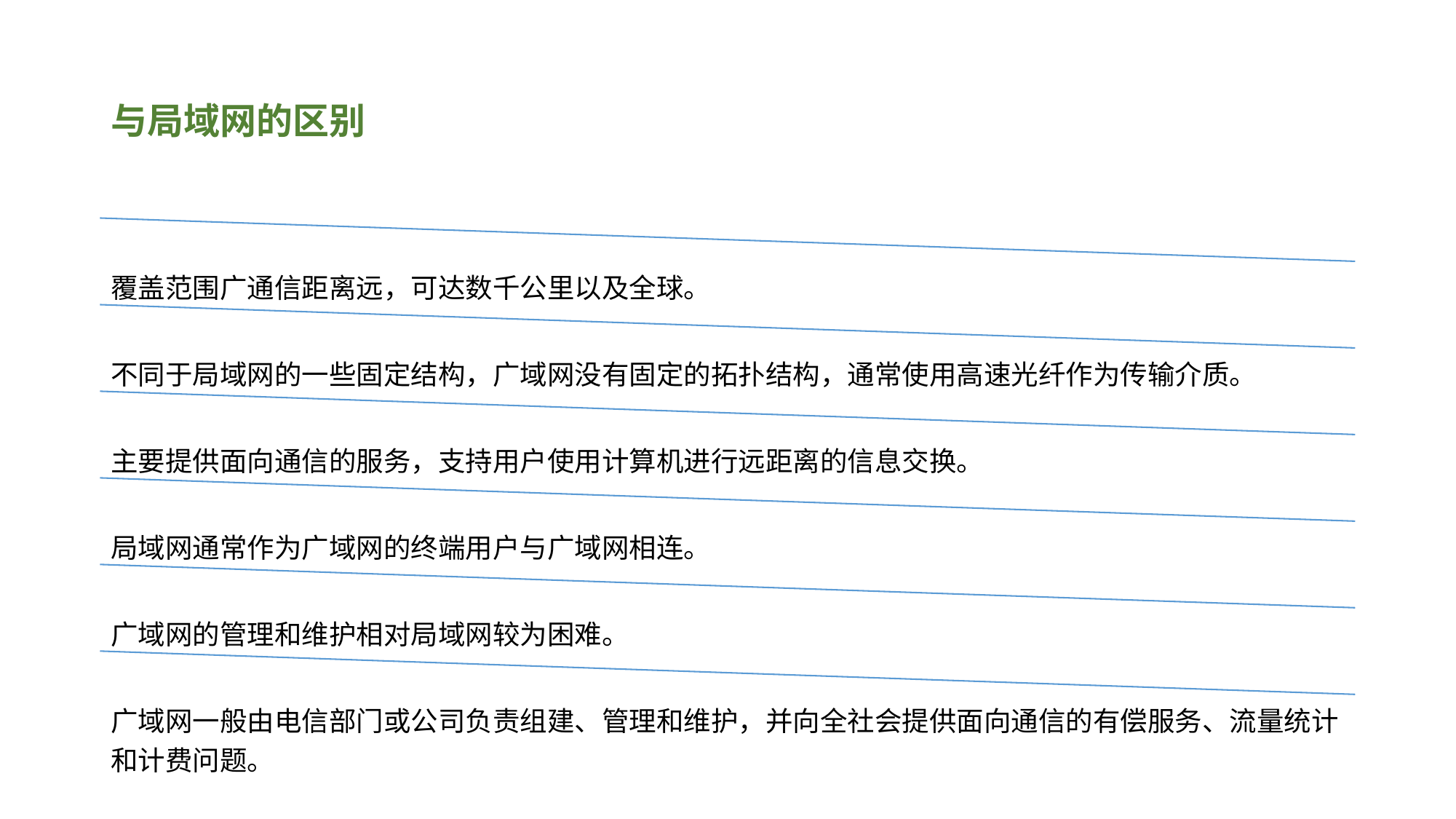

# 与局域网的区别
覆盖范围广通信距离远，可达数千公里以及全球。
不同于局域网的一些固定结构，广域网没有固定的拓扑结构，通常使用高速光纤作为传输介质。
主要提供面向通信的服务，支持用户使用计算机进行远距离的信息交换。
局域网通常作为广域网的终端用户与广域网相连。
广域网的管理和维护相对局域网较为困难。
广域网一般由电信部门或公司负责组建、管理和维护，并向全社会提供面向通信的有偿服务、流量统计和计费问题。